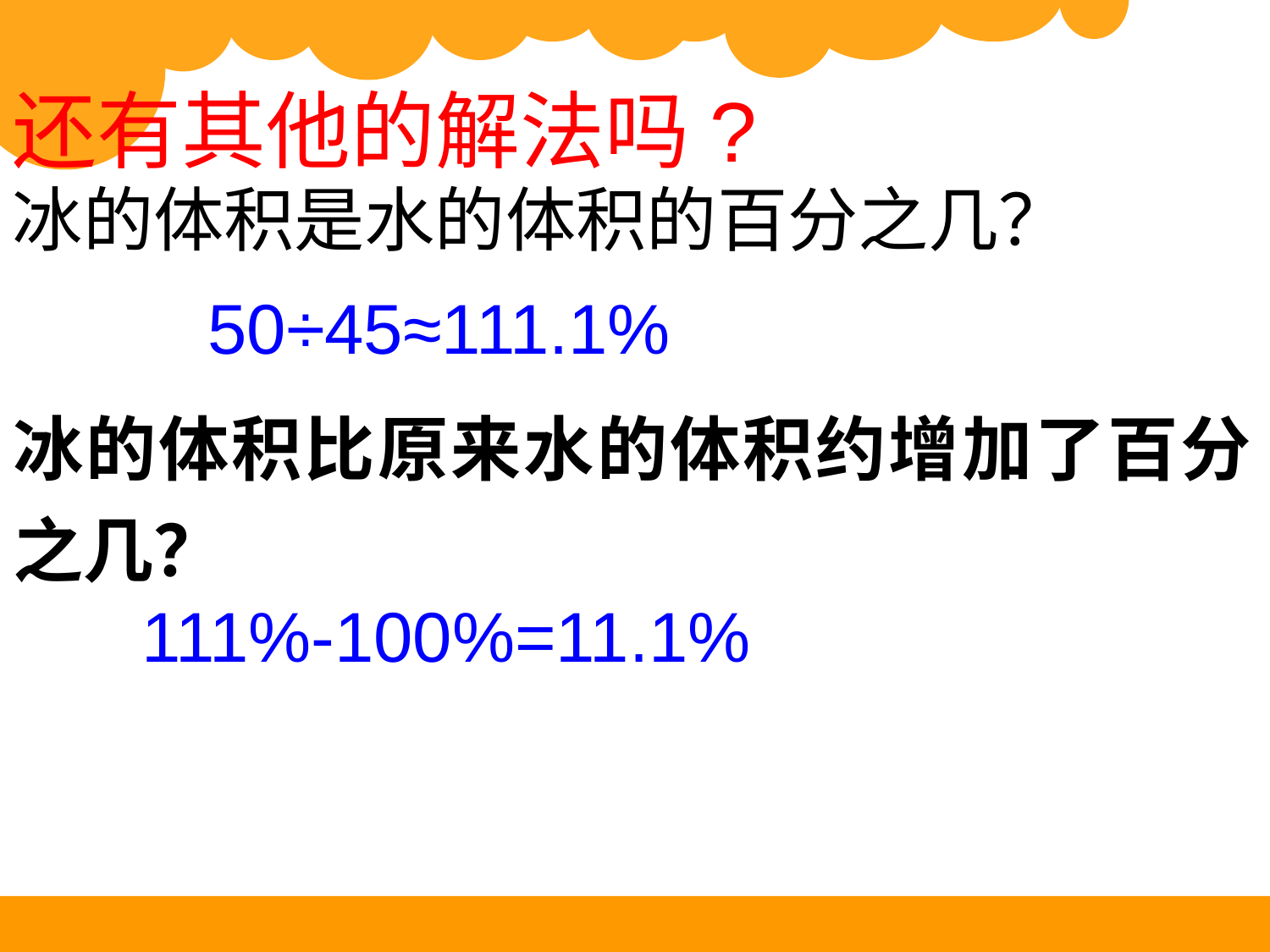

还有其他的解法吗?
冰的体积是水的体积的百分之几？
50÷45≈111.1%
| 冰的体积比原来水的体积约增加了百分之几？ |
| --- |
111%-100%=11.1%